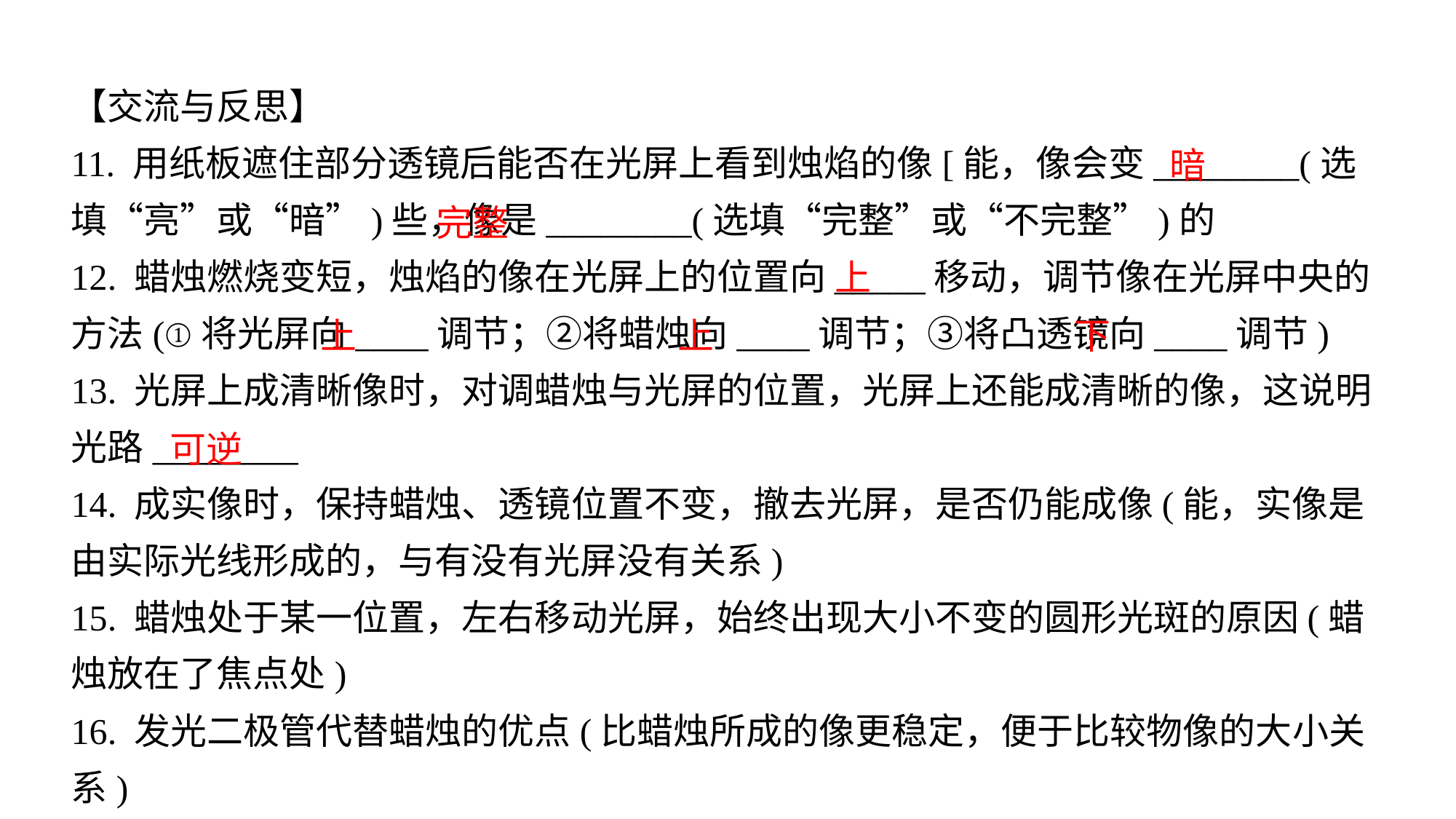

【交流与反思】11. 用纸板遮住部分透镜后能否在光屏上看到烛焰的像[能，像会变________(选填“亮”或“暗”)些，像是________(选填“完整”或“不完整”)的
12. 蜡烛燃烧变短，烛焰的像在光屏上的位置向_____移动，调节像在光屏中央的方法(①将光屏向____调节；②将蜡烛向____调节；③将凸透镜向____调节) 13. 光屏上成清晰像时，对调蜡烛与光屏的位置，光屏上还能成清晰的像，这说明光路________14. 成实像时，保持蜡烛、透镜位置不变，撤去光屏，是否仍能成像(能，实像是由实际光线形成的，与有没有光屏没有关系)15. 蜡烛处于某一位置，左右移动光屏，始终出现大小不变的圆形光斑的原因(蜡烛放在了焦点处)16. 发光二极管代替蜡烛的优点(比蜡烛所成的像更稳定，便于比较物像的大小关系)
暗
完整
上
上
上
下
可逆